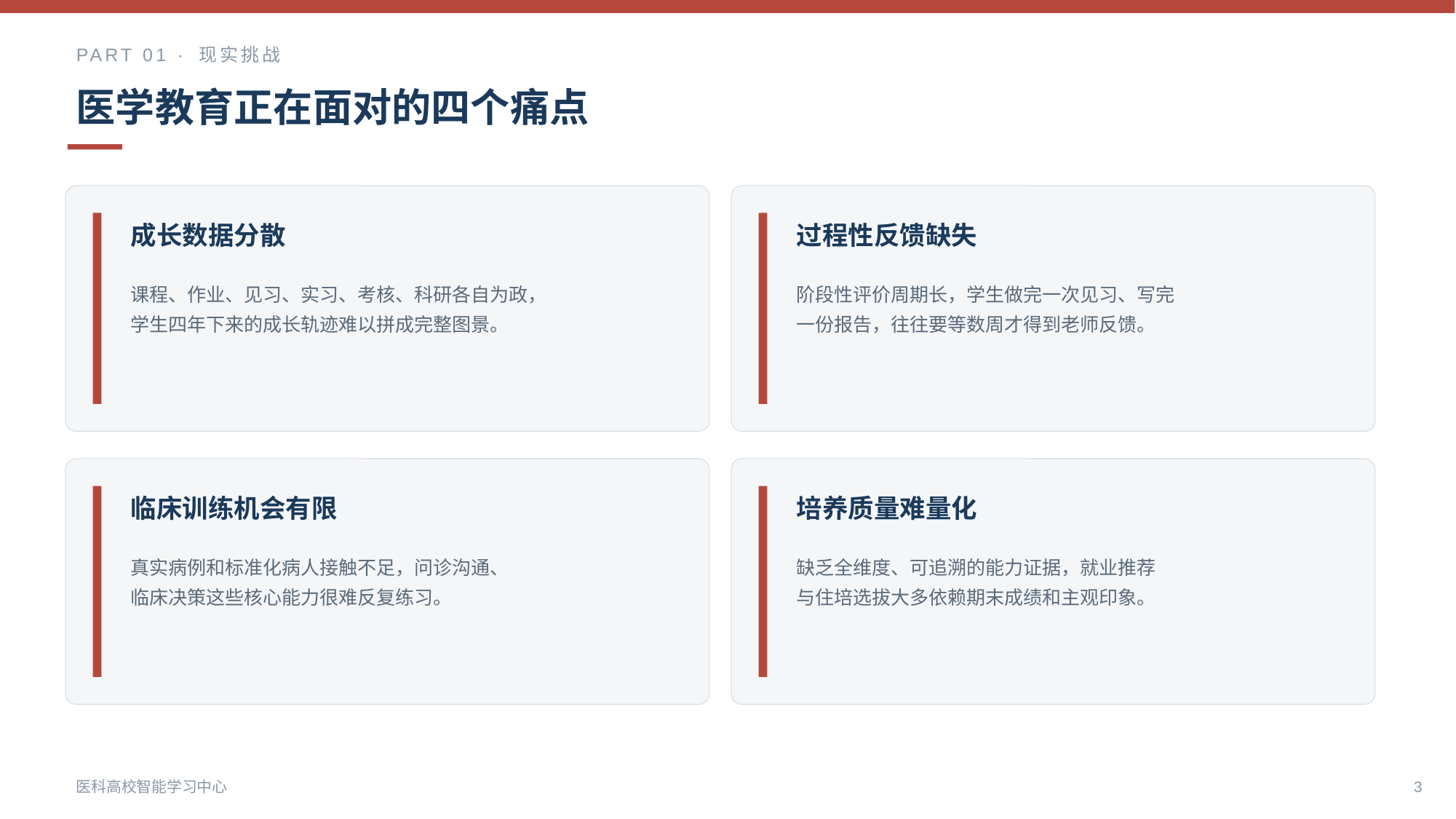

PART 01 · 现实挑战
医学教育正在面对的四个痛点

成长数据分散
过程性反馈缺失

课程、作业、见习、实习、考核、科研各自为政，
学生四年下来的成长轨迹难以拼成完整图景。
阶段性评价周期长，学生做完一次见习、写完
一份报告，往往要等数周才得到老师反馈。

临床训练机会有限
培养质量难量化

真实病例和标准化病人接触不足，问诊沟通、
临床决策这些核心能力很难反复练习。
缺乏全维度、可追溯的能力证据，就业推荐
与住培选拔大多依赖期末成绩和主观印象。
医科高校智能学习中心
3